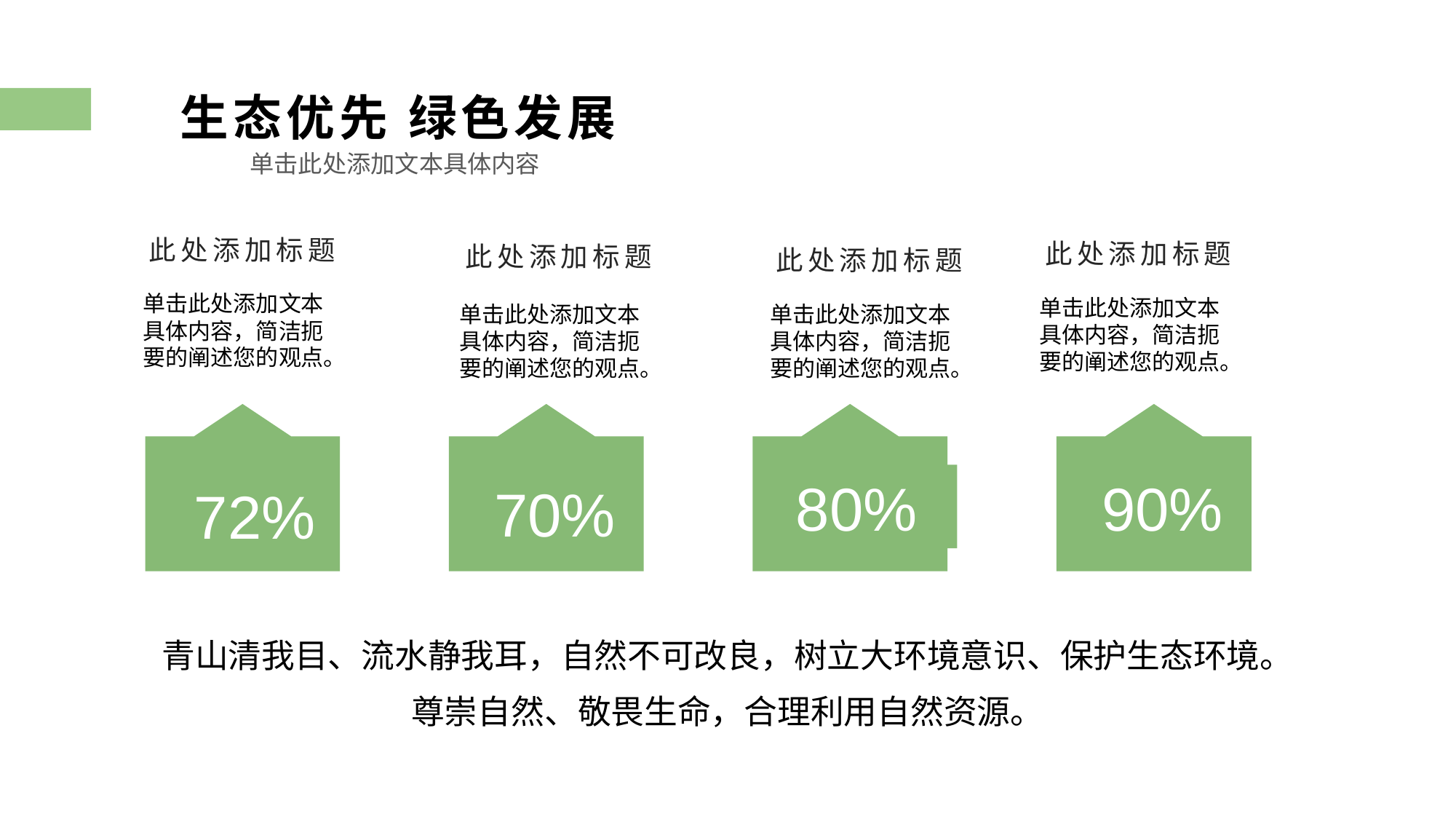

生态优先 绿色发展
单击此处添加文本具体内容
此处添加标题
此处添加标题
此处添加标题
此处添加标题
单击此处添加文本具体内容，简洁扼要的阐述您的观点。
单击此处添加文本具体内容，简洁扼要的阐述您的观点。
单击此处添加文本具体内容，简洁扼要的阐述您的观点。
单击此处添加文本具体内容，简洁扼要的阐述您的观点。

72%
70%
80%
90%
青山清我目、流水静我耳，自然不可改良，树立大环境意识、保护生态环境。
尊崇自然、敬畏生命，合理利用自然资源。